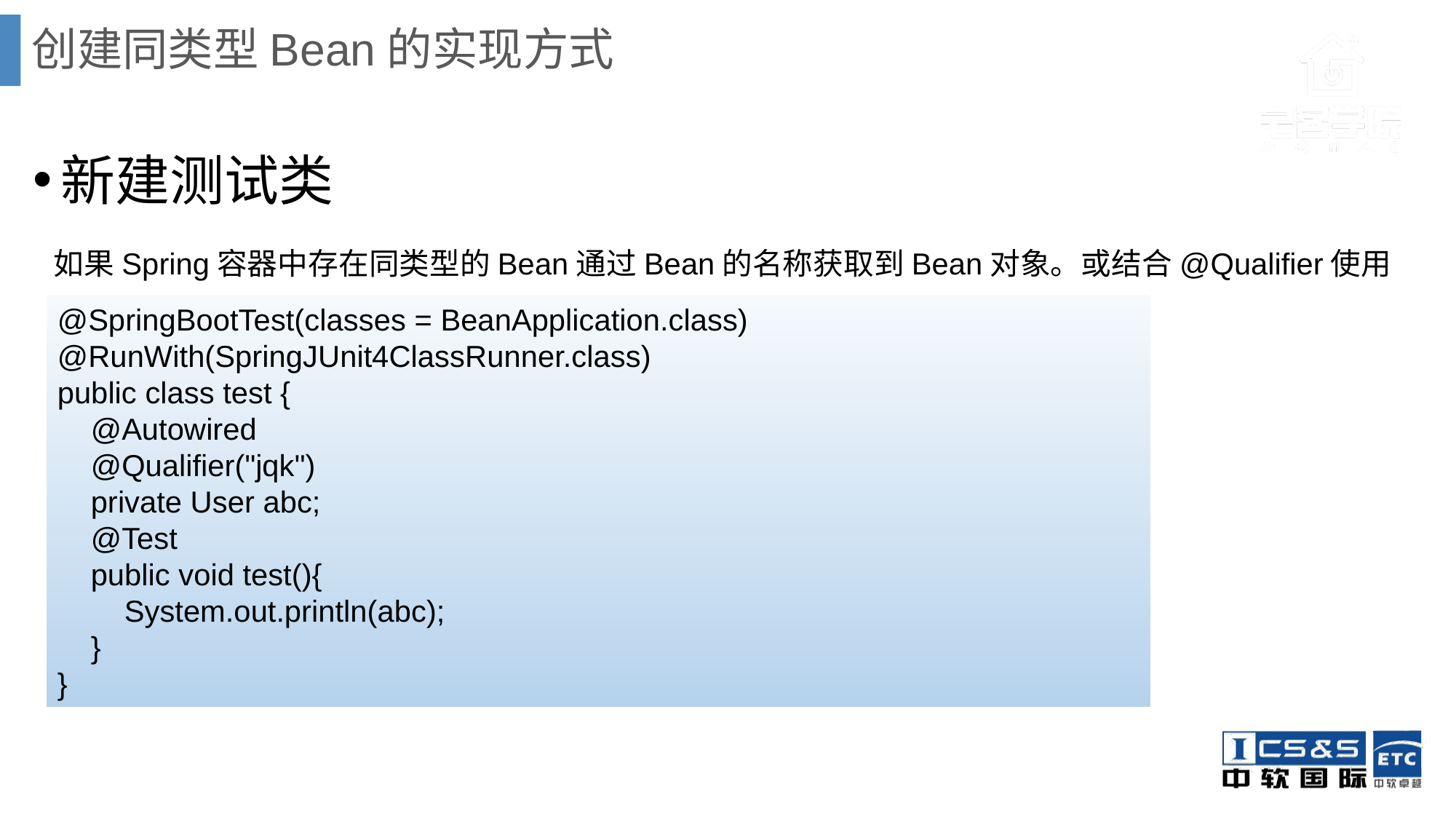

# 创建同类型Bean的实现方式
新建测试类
  如果Spring容器中存在同类型的Bean通过Bean的名称获取到Bean对象。或结合@Qualifier使用

@SpringBootTest(classes = BeanApplication.class)
@RunWith(SpringJUnit4ClassRunner.class)
public class test {
    @Autowired
    @Qualifier("jqk")
    private User abc;
    @Test
    public void test(){
        System.out.println(abc);
    }
}